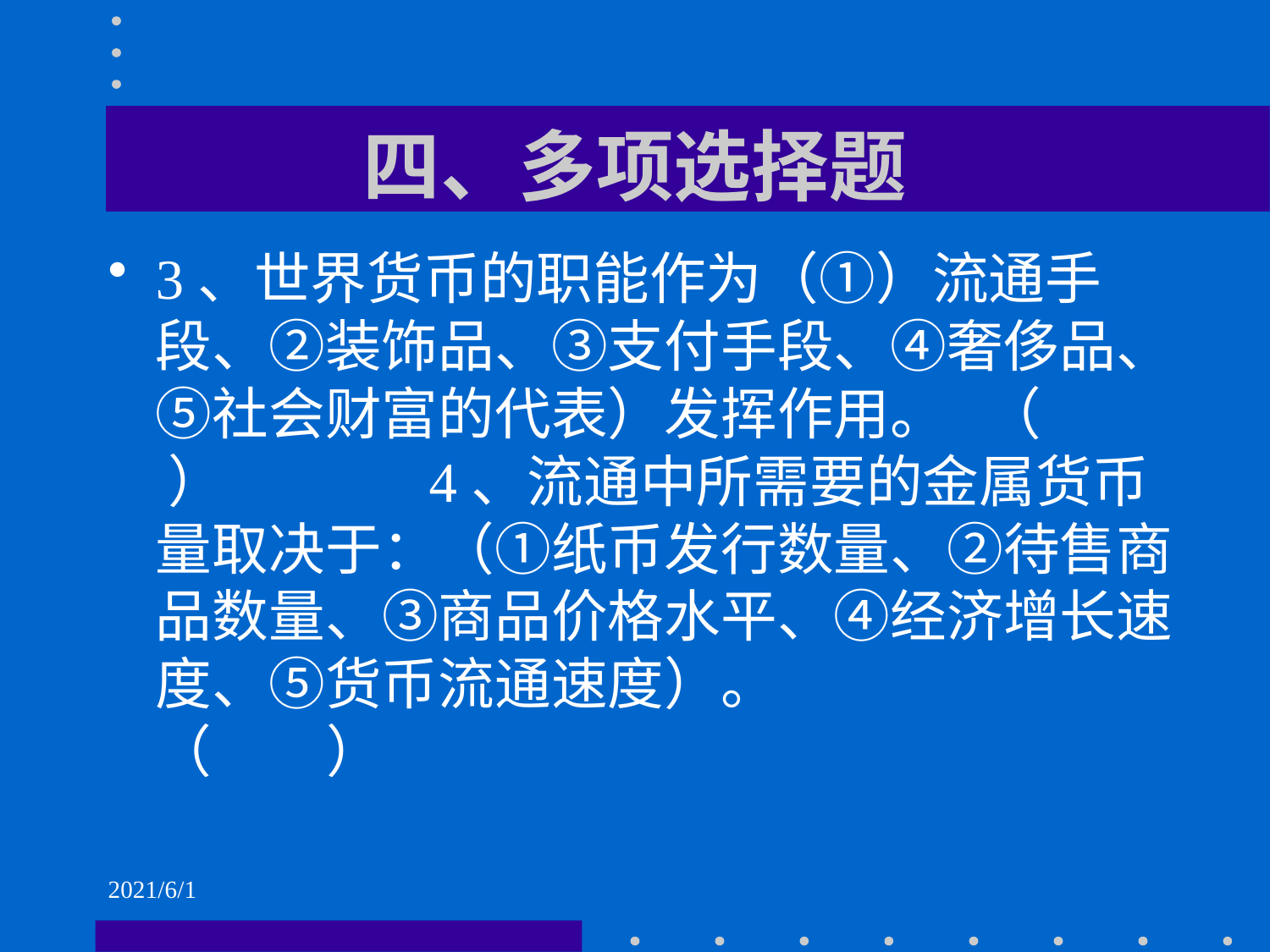

# 四、多项选择题
3、世界货币的职能作为（①）流通手段、②装饰品、③支付手段、④奢侈品、⑤社会财富的代表）发挥作用。   （         ）               4、流通中所需要的金属货币量取决于：（①纸币发行数量、②待售商品数量、③商品价格水平、④经济增长速度、⑤货币流通速度）。                               （         ）
2021/6/1